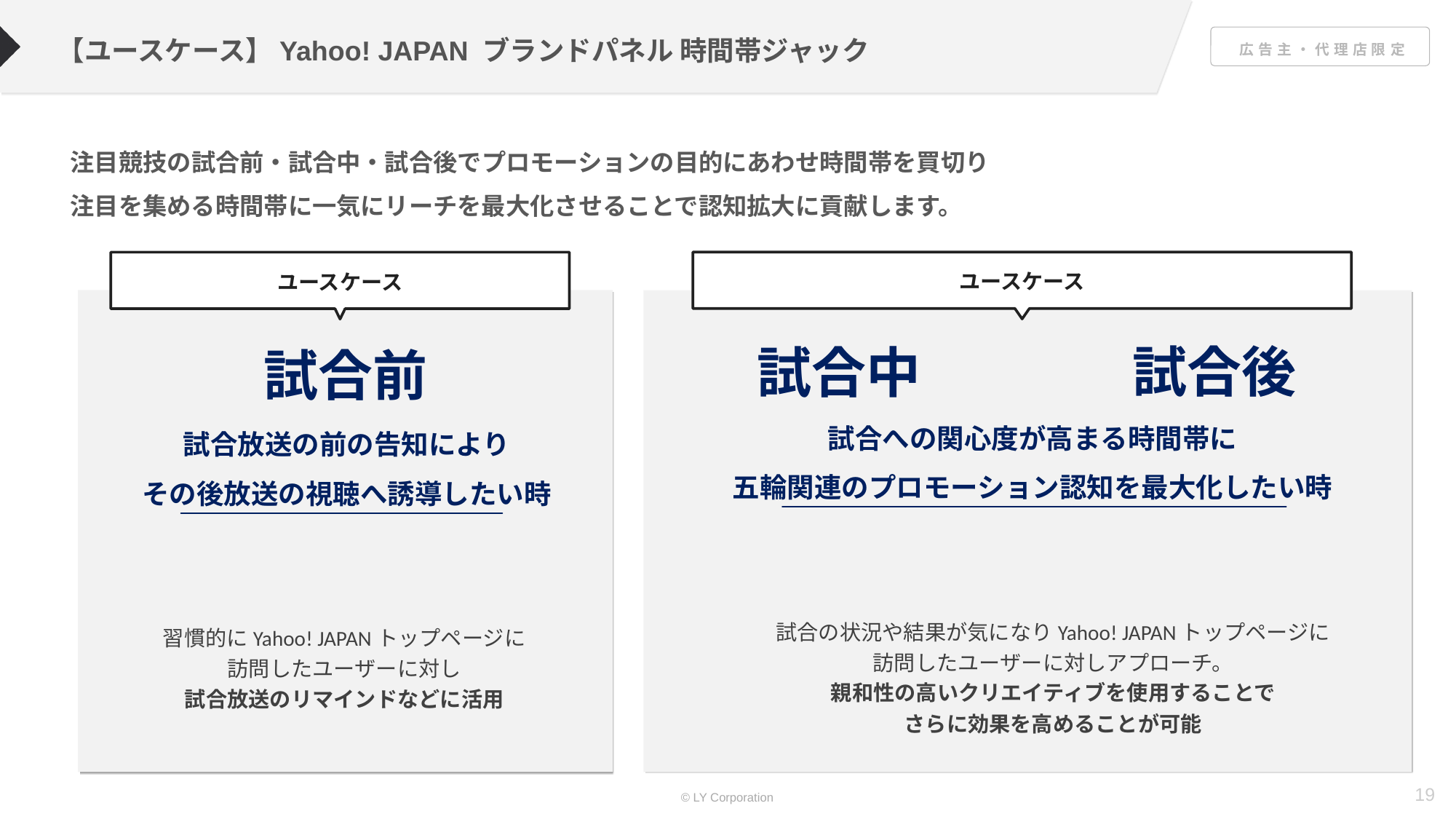

【ユースケース】Yahoo! JAPAN ブランドパネル 時間帯ジャック
注目競技の試合前・試合中・試合後でプロモーションの目的にあわせ時間帯を買切り
注目を集める時間帯に一気にリーチを最大化させることで認知拡大に貢献します。
ユースケース
ユースケース

試合後
試合中
試合前
試合への関心度が高まる時間帯に
五輪関連のプロモーション認知を最大化したい時

試合放送の前の告知により
その後放送の視聴へ誘導したい時
試合の状況や結果が気になりYahoo! JAPANトップページに
訪問したユーザーに対しアプローチ。
親和性の高いクリエイティブを使用することで
さらに効果を高めることが可能
習慣的にYahoo! JAPANトップページに
訪問したユーザーに対し
試合放送のリマインドなどに活用